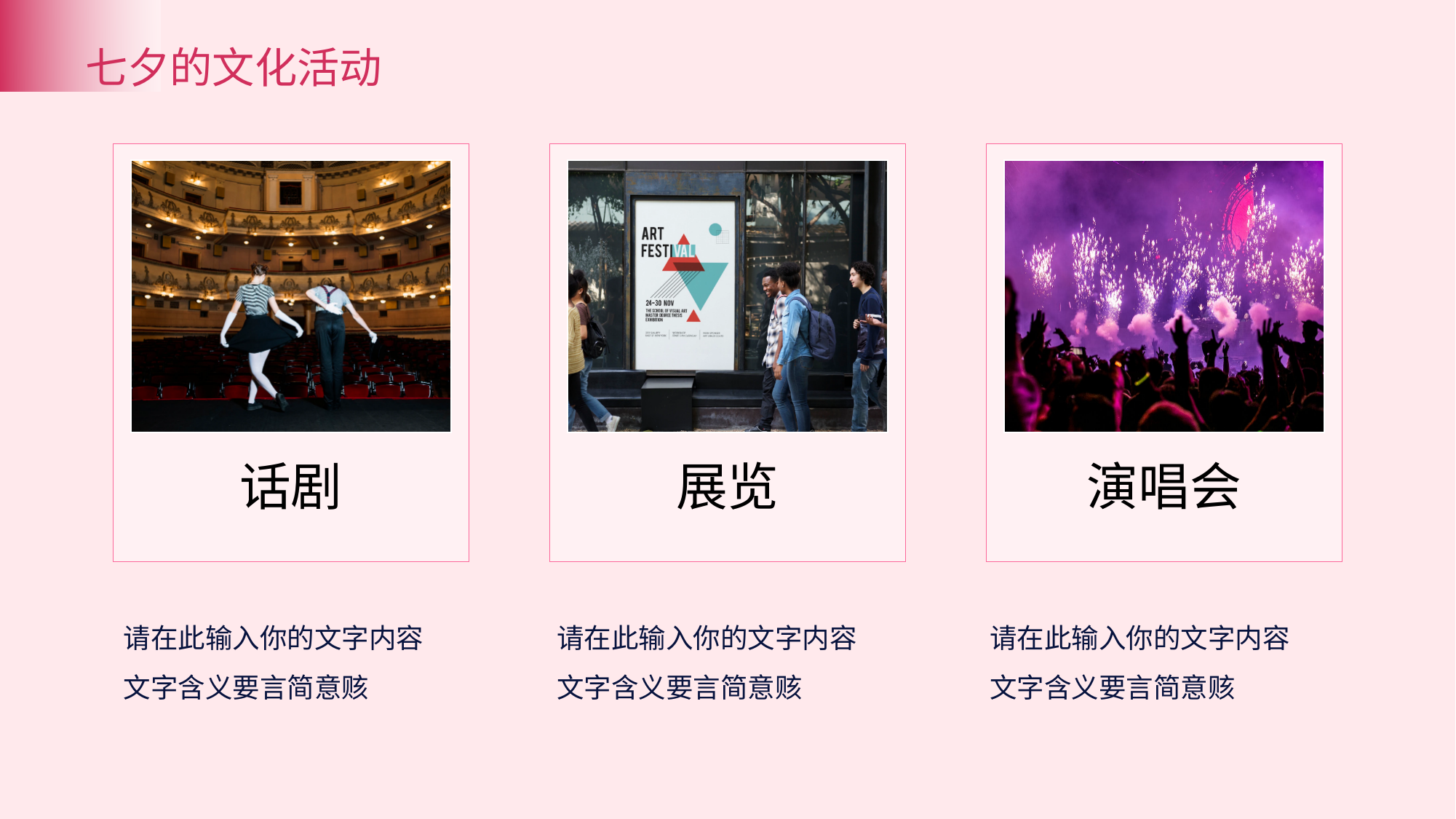

七夕的文化活动
话剧
展览
演唱会
请在此输入你的文字内容文字含义要言简意赅
请在此输入你的文字内容文字含义要言简意赅
请在此输入你的文字内容文字含义要言简意赅